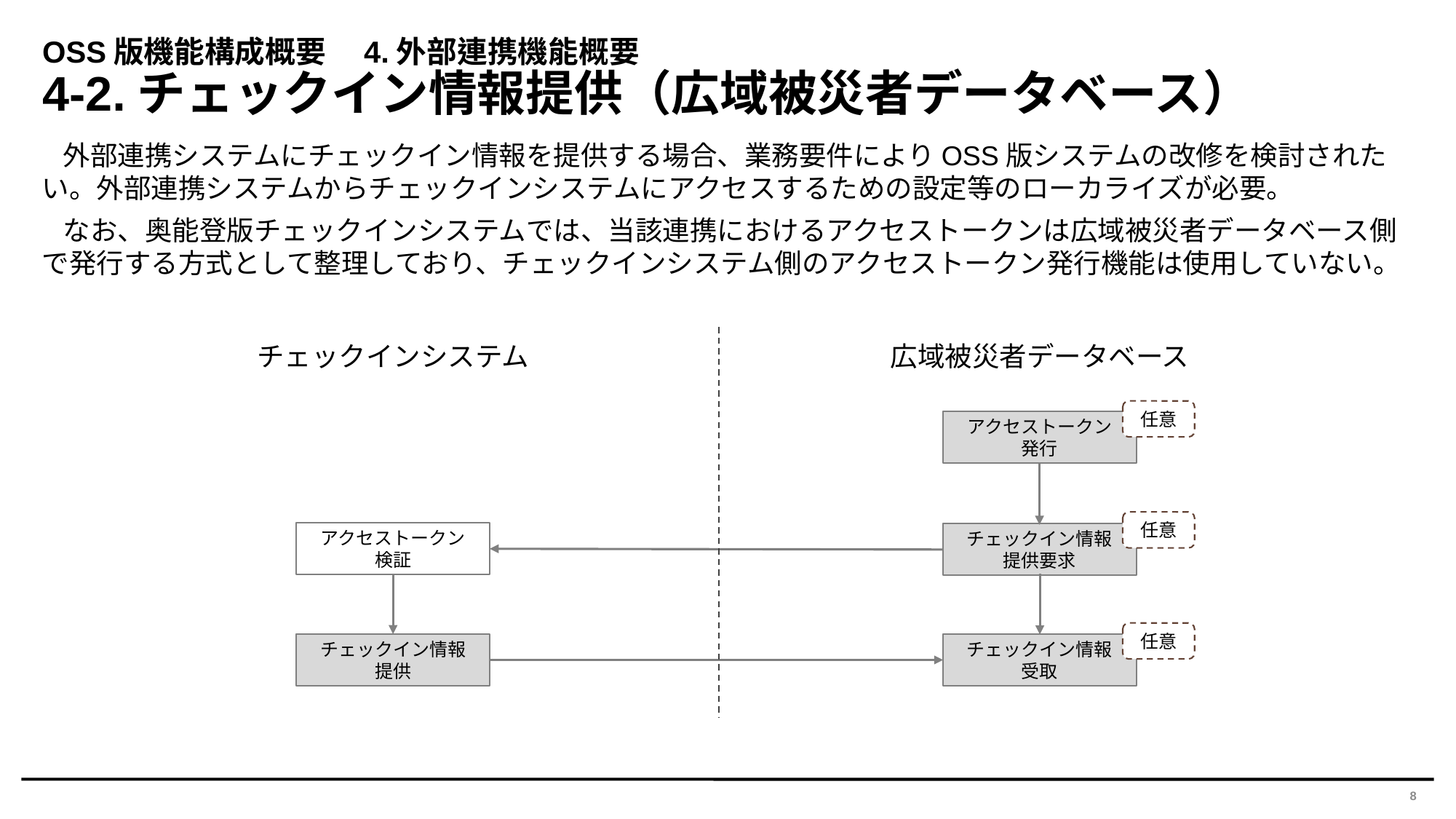

OSS版機能構成概要　4.外部連携機能概要
4-2.チェックイン情報提供（広域被災者データベース）
外部連携システムにチェックイン情報を提供する場合、業務要件によりOSS版システムの改修を検討されたい。外部連携システムからチェックインシステムにアクセスするための設定等のローカライズが必要。
なお、奥能登版チェックインシステムでは、当該連携におけるアクセストークンは広域被災者データベース側で発行する方式として整理しており、チェックインシステム側のアクセストークン発行機能は使用していない。
チェックインシステム
広域被災者データベース
任意
アクセストークン
発行
任意
アクセストークン
検証
チェックイン情報
提供要求
任意
チェックイン情報
提供
チェックイン情報
受取